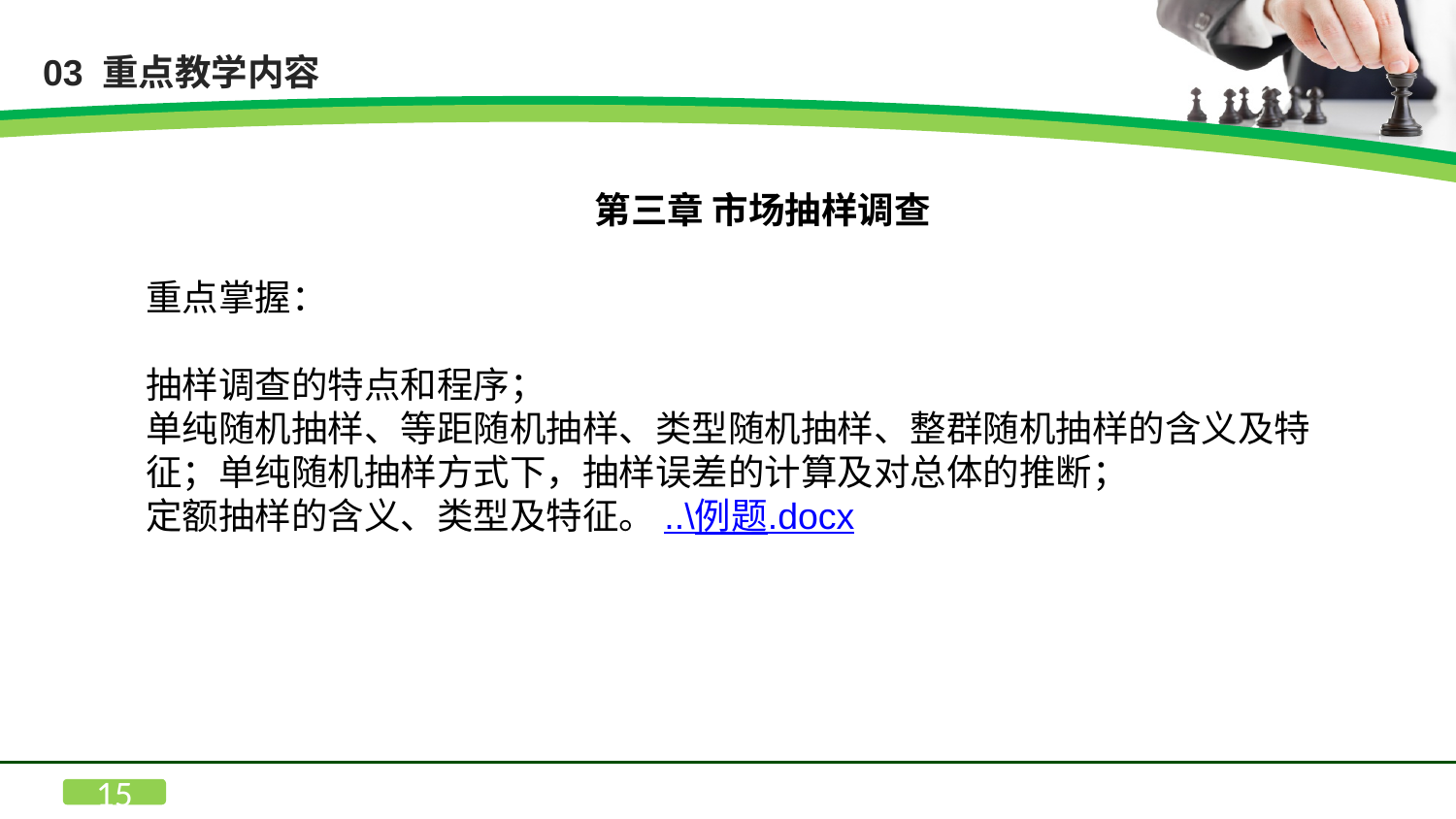

03 重点教学内容
第三章 市场抽样调查

重点掌握：

抽样调查的特点和程序；
单纯随机抽样、等距随机抽样、类型随机抽样、整群随机抽样的含义及特征；单纯随机抽样方式下，抽样误差的计算及对总体的推断；
定额抽样的含义、类型及特征。..\例题.docx